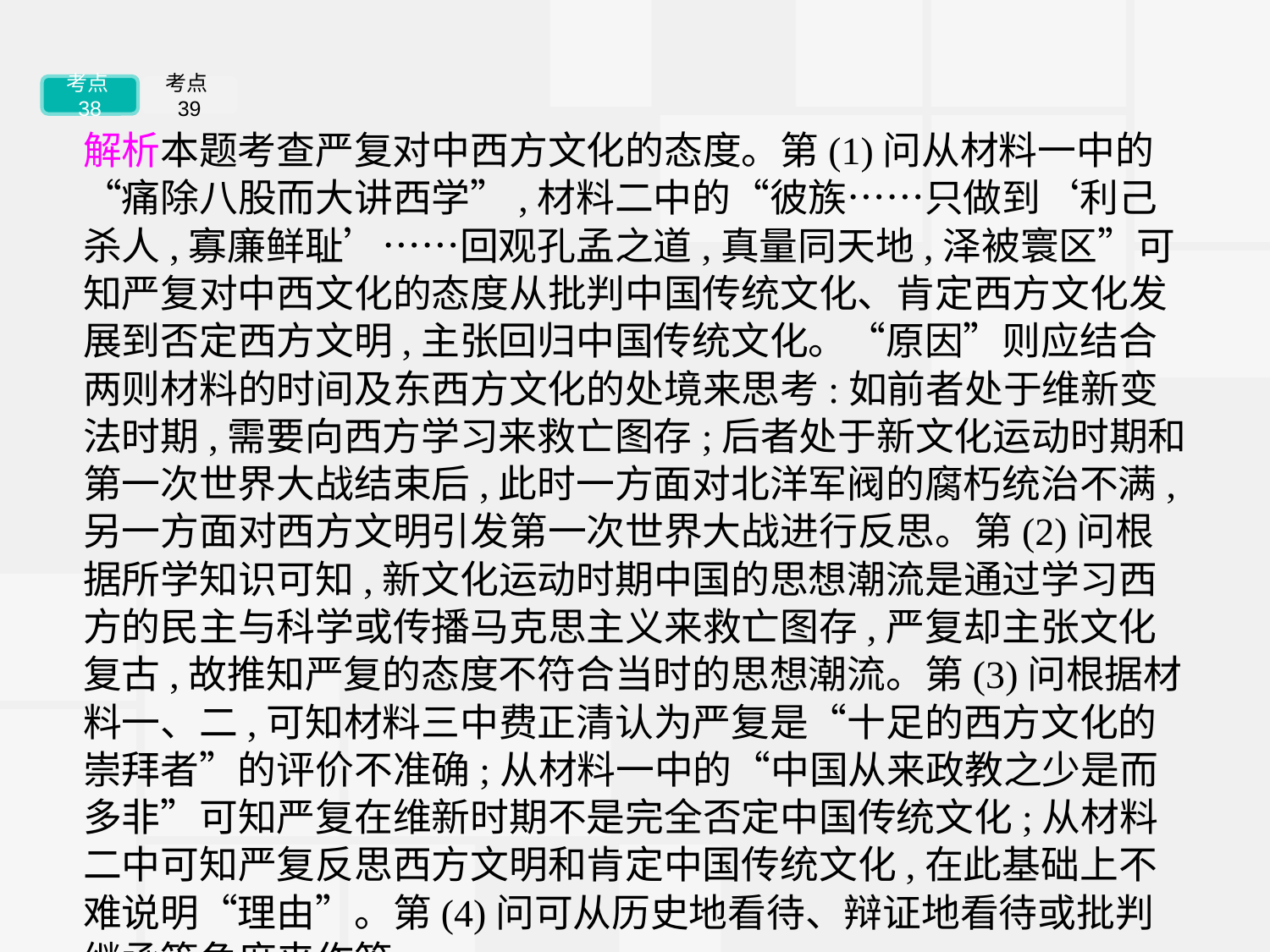

考点38
考点39
解析本题考查严复对中西方文化的态度。第(1)问从材料一中的“痛除八股而大讲西学”,材料二中的“彼族……只做到‘利己杀人,寡廉鲜耻’……回观孔孟之道,真量同天地,泽被寰区”可知严复对中西文化的态度从批判中国传统文化、肯定西方文化发展到否定西方文明,主张回归中国传统文化。“原因”则应结合两则材料的时间及东西方文化的处境来思考:如前者处于维新变法时期,需要向西方学习来救亡图存;后者处于新文化运动时期和第一次世界大战结束后,此时一方面对北洋军阀的腐朽统治不满,另一方面对西方文明引发第一次世界大战进行反思。第(2)问根据所学知识可知,新文化运动时期中国的思想潮流是通过学习西方的民主与科学或传播马克思主义来救亡图存,严复却主张文化复古,故推知严复的态度不符合当时的思想潮流。第(3)问根据材料一、二,可知材料三中费正清认为严复是“十足的西方文化的崇拜者”的评价不准确;从材料一中的“中国从来政教之少是而多非”可知严复在维新时期不是完全否定中国传统文化;从材料二中可知严复反思西方文明和肯定中国传统文化,在此基础上不难说明“理由”。第(4)问可从历史地看待、辩证地看待或批判继承等角度来作答。